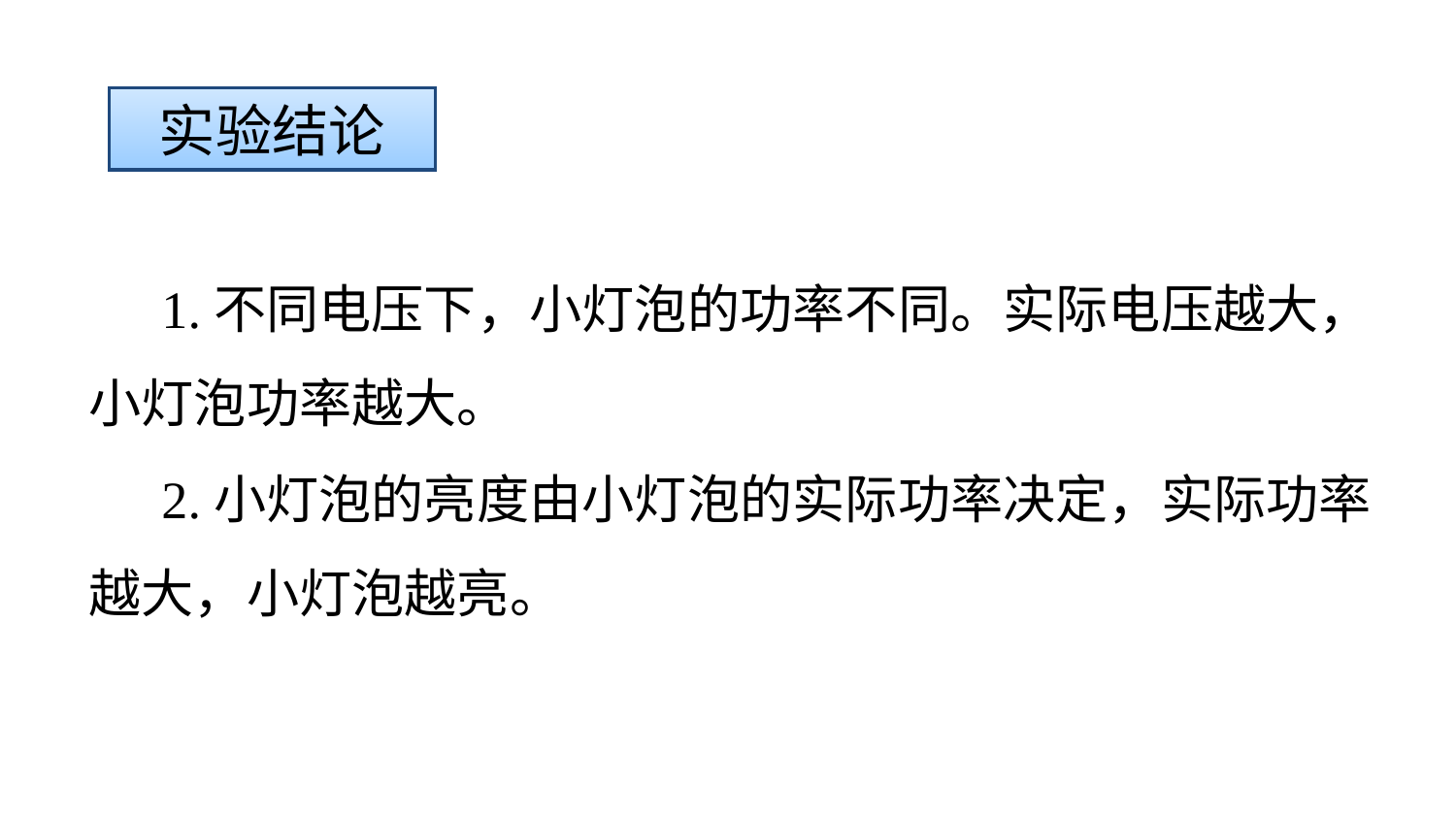

实验结论
1.不同电压下，小灯泡的功率不同。实际电压越大，小灯泡功率越大。
2.小灯泡的亮度由小灯泡的实际功率决定，实际功率越大，小灯泡越亮。